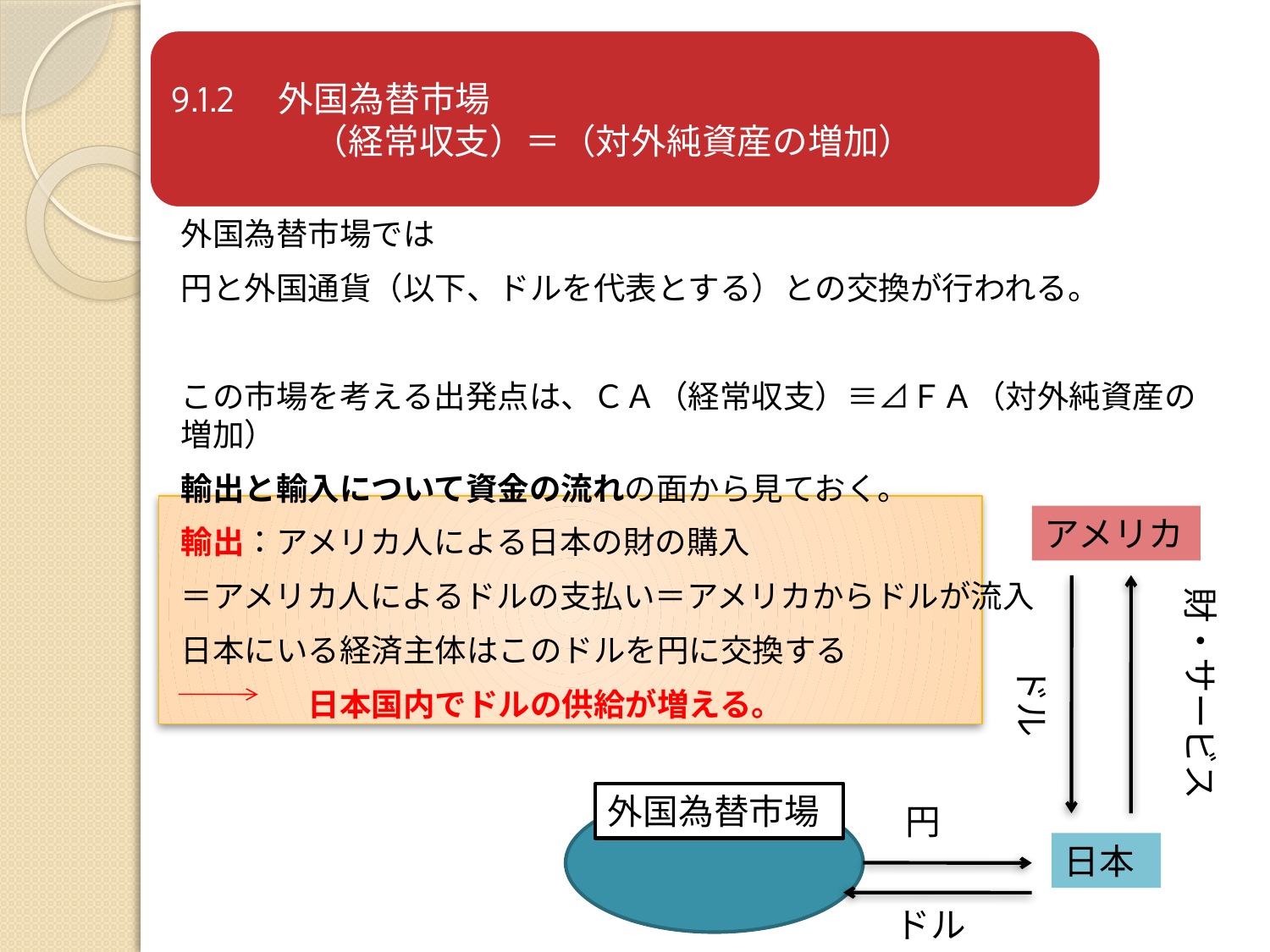

9.1.2　外国為替市場
　　　　（経常収支）＝（対外純資産の増加）
外国為替市場では
円と外国通貨（以下、ドルを代表とする）との交換が行われる。

この市場を考える出発点は、ＣＡ（経常収支）≡⊿ＦＡ（対外純資産の増加）
輸出と輸入について資金の流れの面から見ておく。
輸出：アメリカ人による日本の財の購入
＝アメリカ人によるドルの支払い＝アメリカからドルが流入
日本にいる経済主体はこのドルを円に交換する
　　　　日本国内でドルの供給が増える。

アメリカ
財・サービス
ドル
外国為替市場

円
日本
ドル